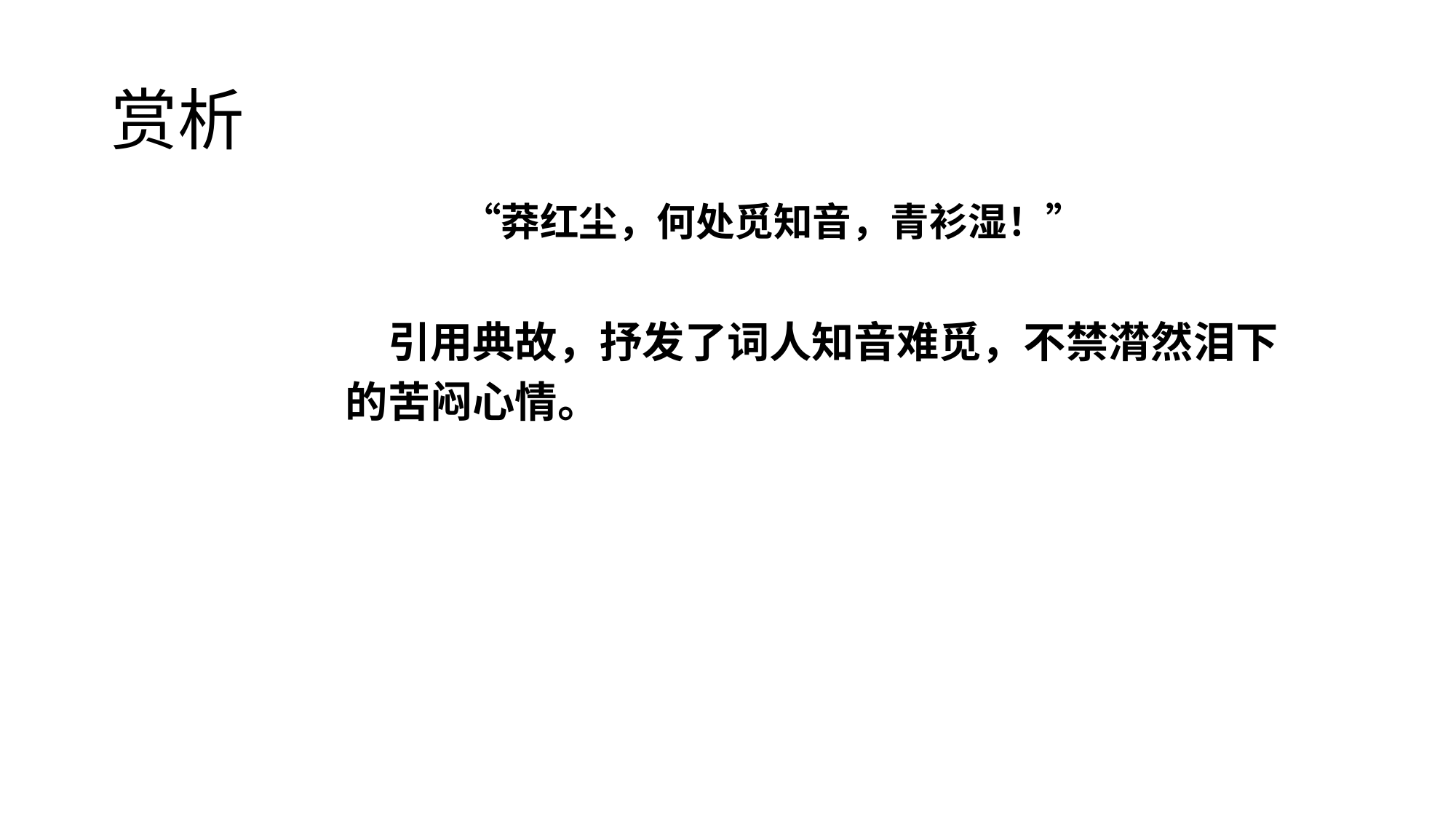

# 赏析

　“莽红尘，何处觅知音，青衫湿！”

　引用典故，抒发了词人知音难觅，不禁潸然泪下
的苦闷心情。